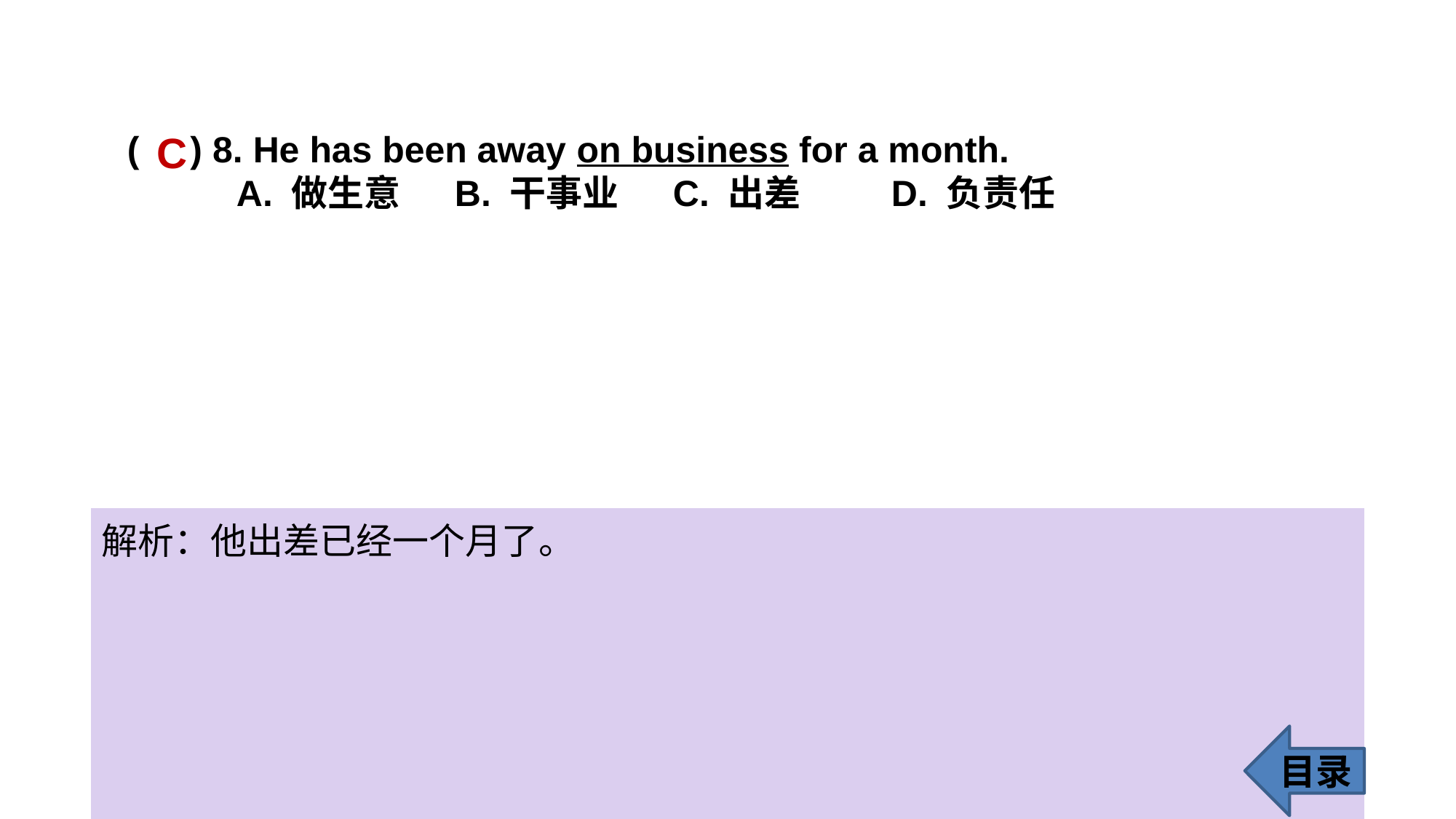

C
(     ) 8. He has been away on business for a month.
	A. 做生意 	B. 干事业 	C. 出差 	D. 负责任

解析：他出差已经一个月了。
目录
14